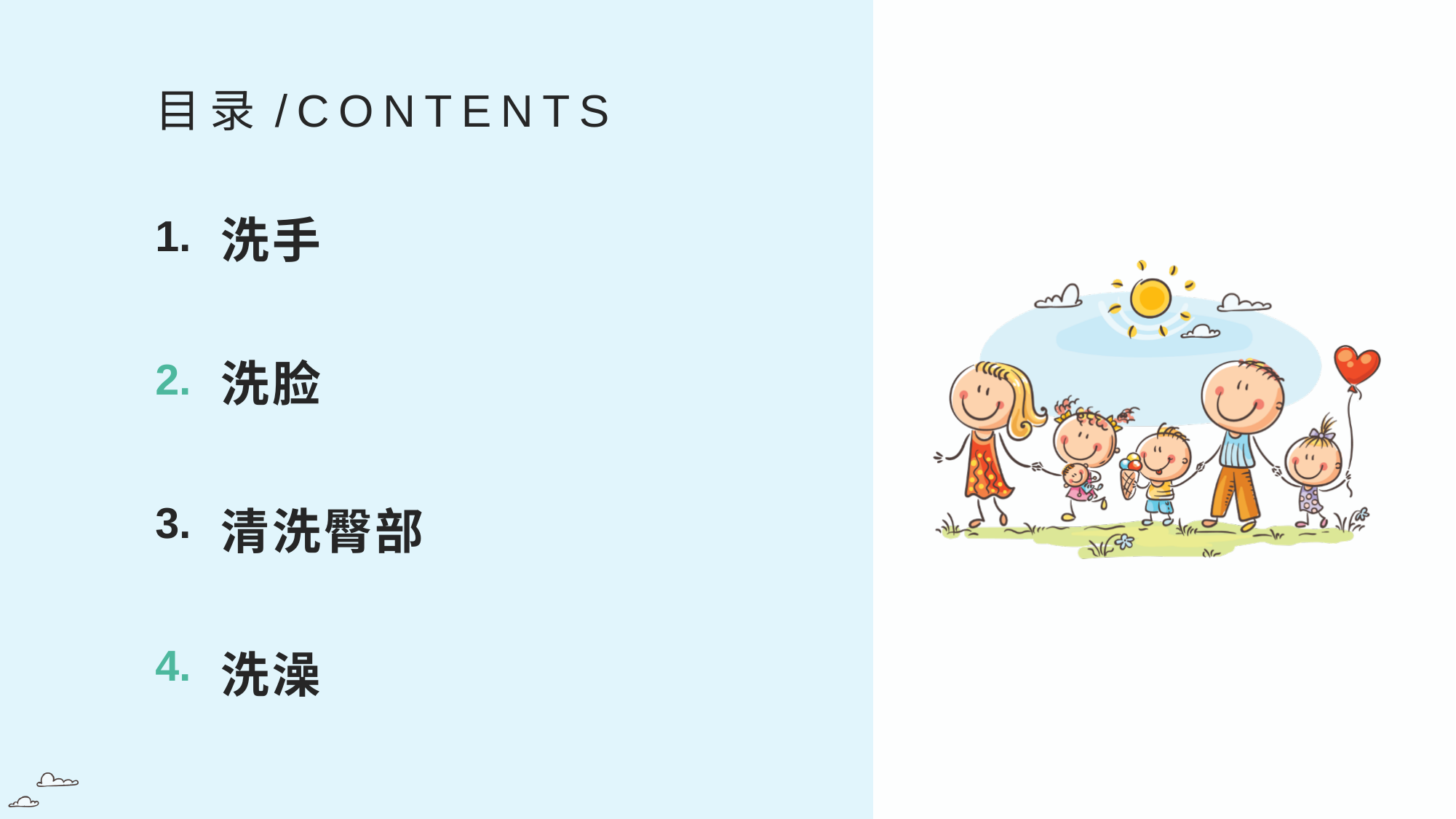

目录/CONTENTS
洗手
1.
洗脸
2.
清洗臀部
3.
洗澡
4.